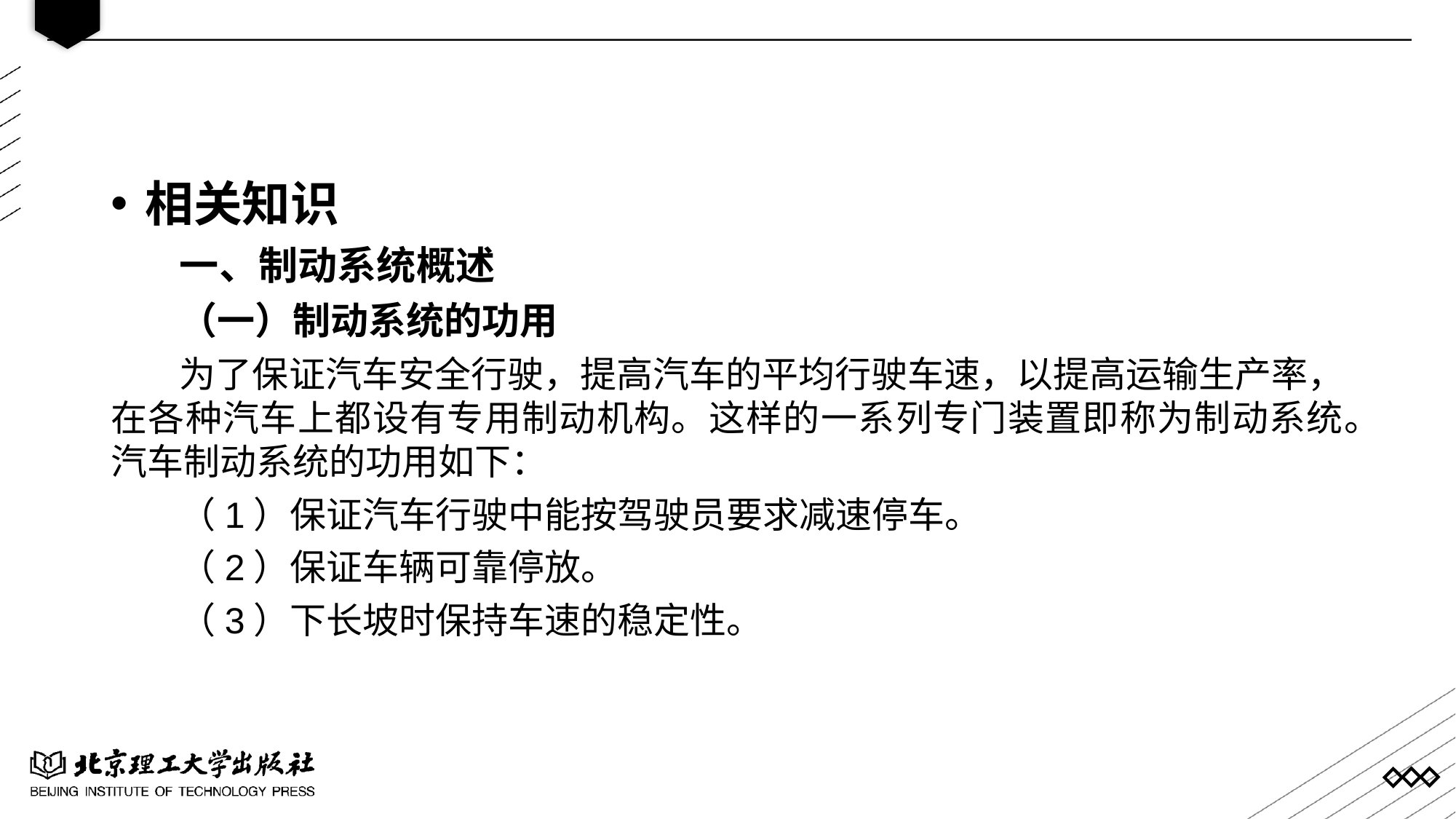

相关知识
一、制动系统概述
（一）制动系统的功用
为了保证汽车安全行驶，提高汽车的平均行驶车速，以提高运输生产率，在各种汽车上都设有专用制动机构。这样的一系列专门装置即称为制动系统。汽车制动系统的功用如下：
（1）保证汽车行驶中能按驾驶员要求减速停车。
（2）保证车辆可靠停放。
（3）下长坡时保持车速的稳定性。